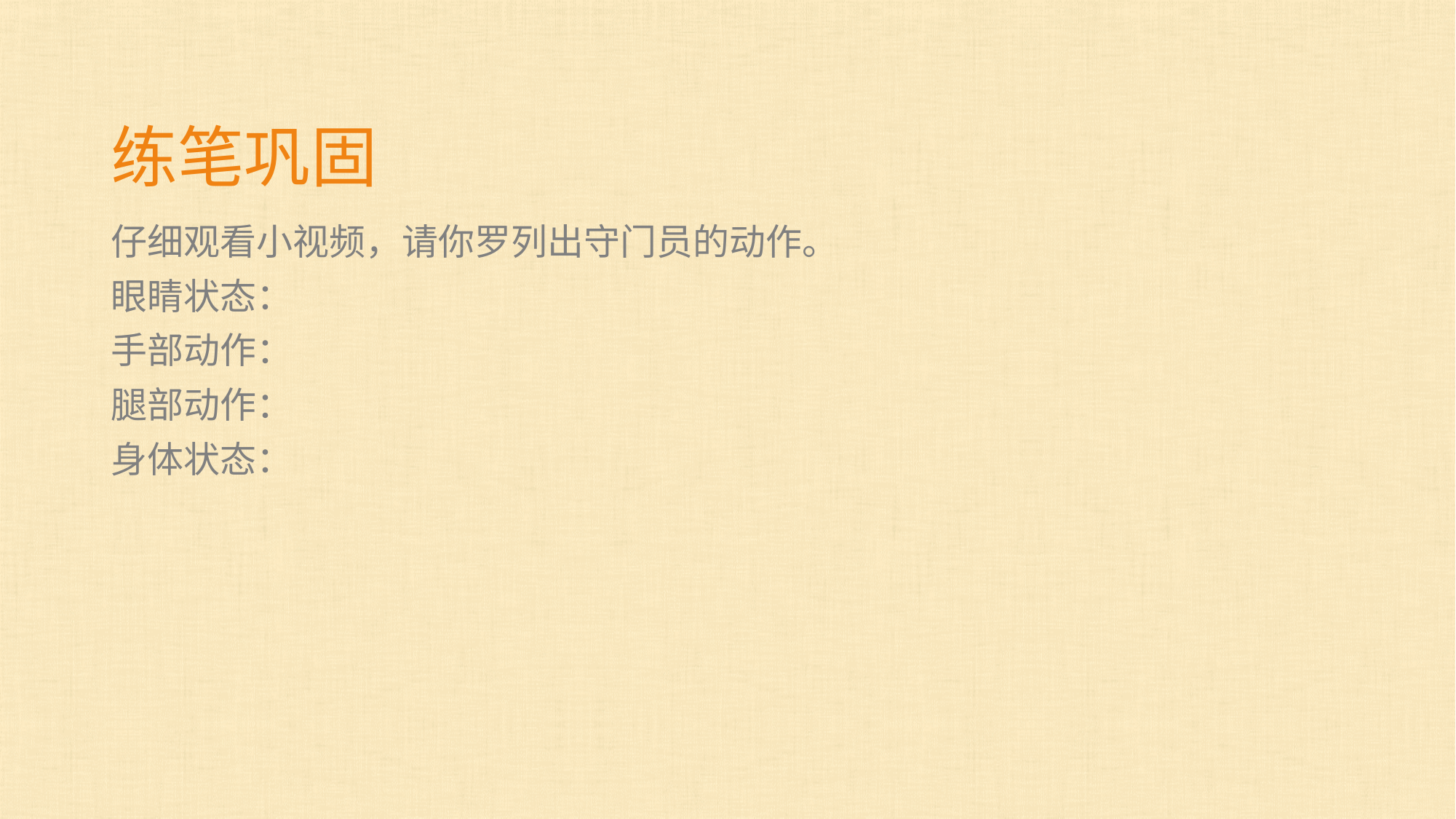

# 练笔巩固
仔细观看小视频，请你罗列出守门员的动作。
眼睛状态：
手部动作：
腿部动作：
身体状态：